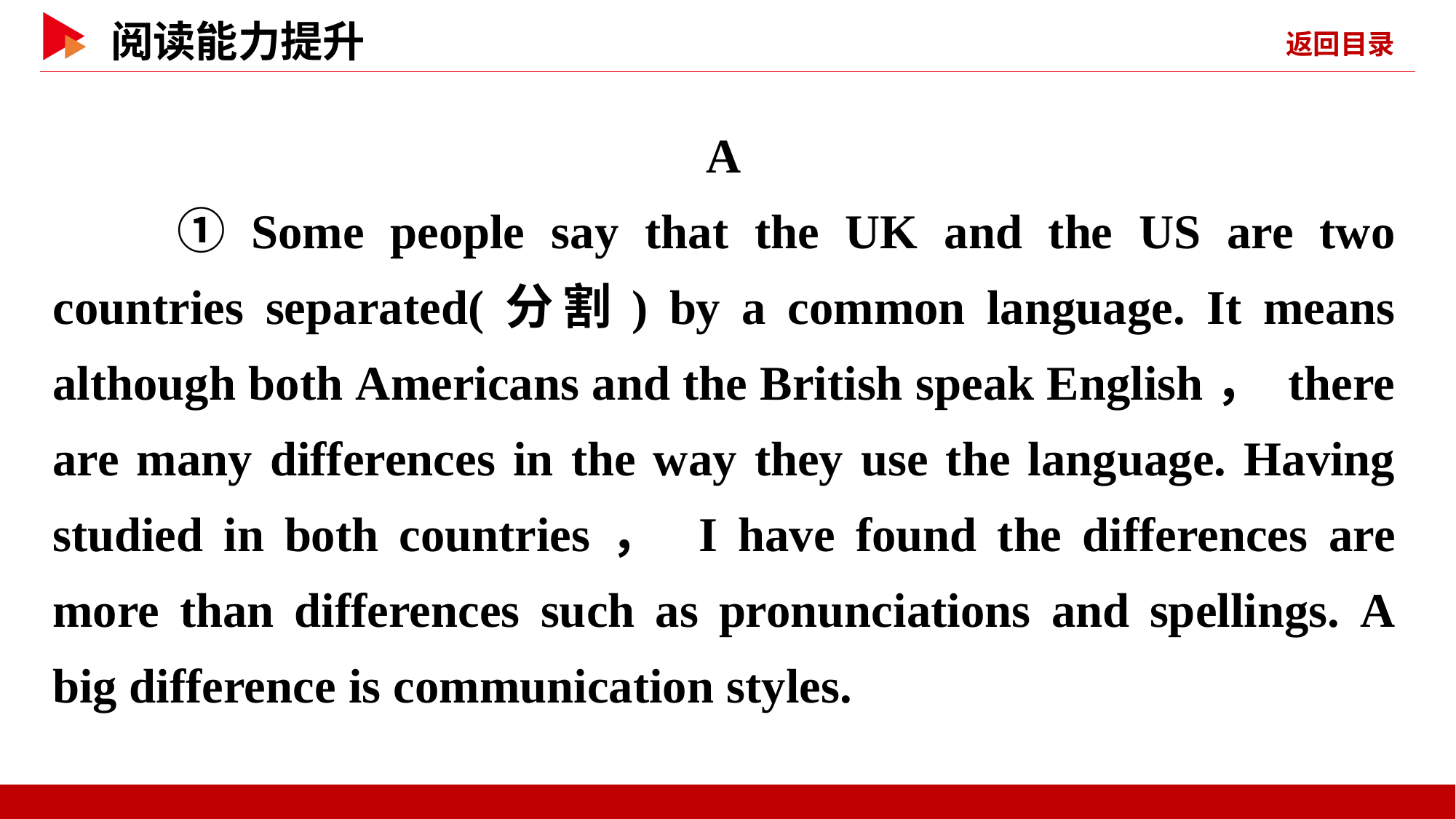

A
　　①Some people say that the UK and the US are two countries separated(分割) by a common language. It means although both Americans and the British speak English， there are many differences in the way they use the language. Having studied in both countries， I have found the differences are more than differences such as pronunciations and spellings. A big difference is communication styles.